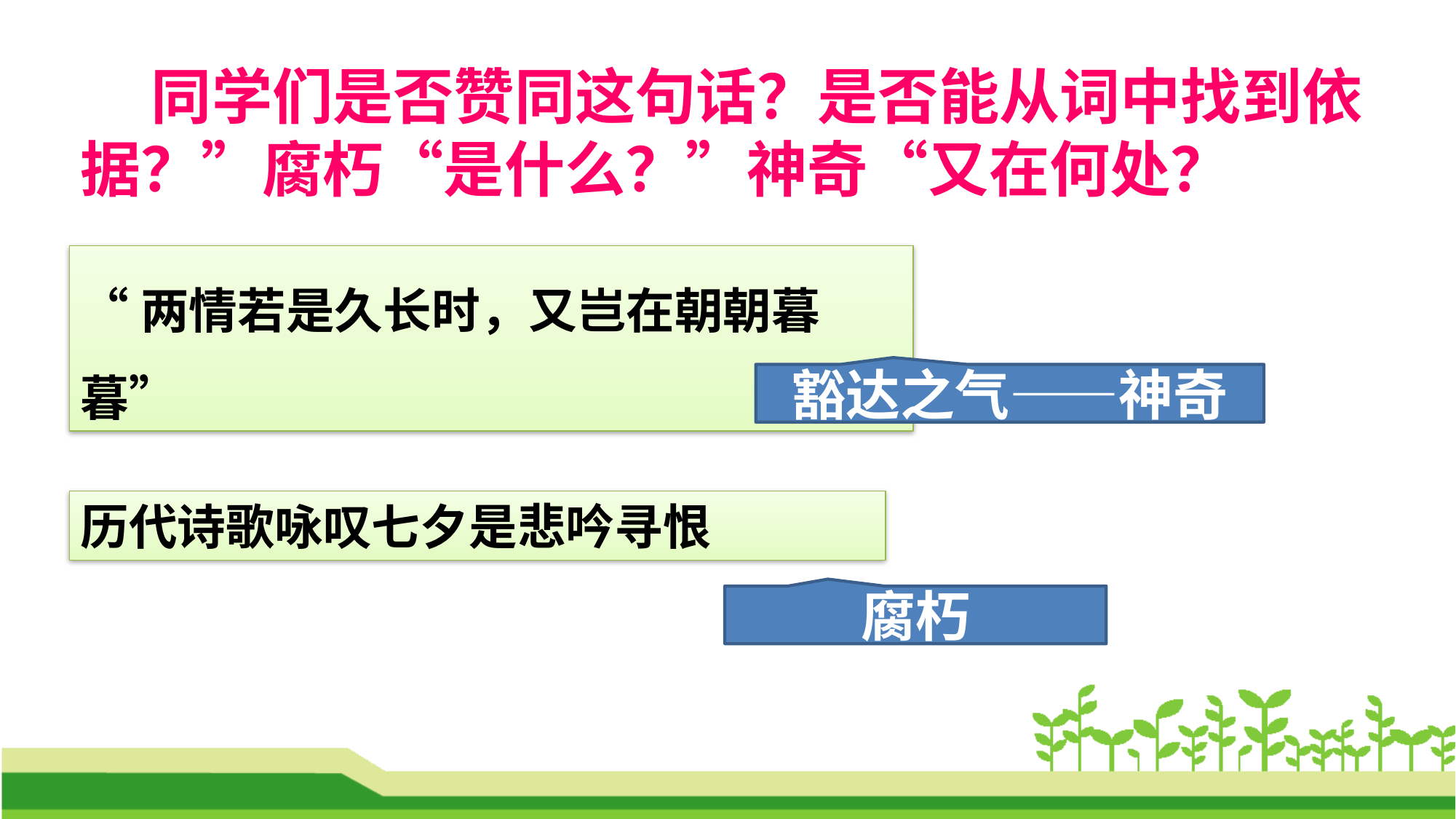

同学们是否赞同这句话？是否能从词中找到依据？”腐朽“是什么？”神奇“又在何处？
“两情若是久长时，又岂在朝朝暮暮”
豁达之气——神奇
历代诗歌咏叹七夕是悲吟寻恨
腐朽